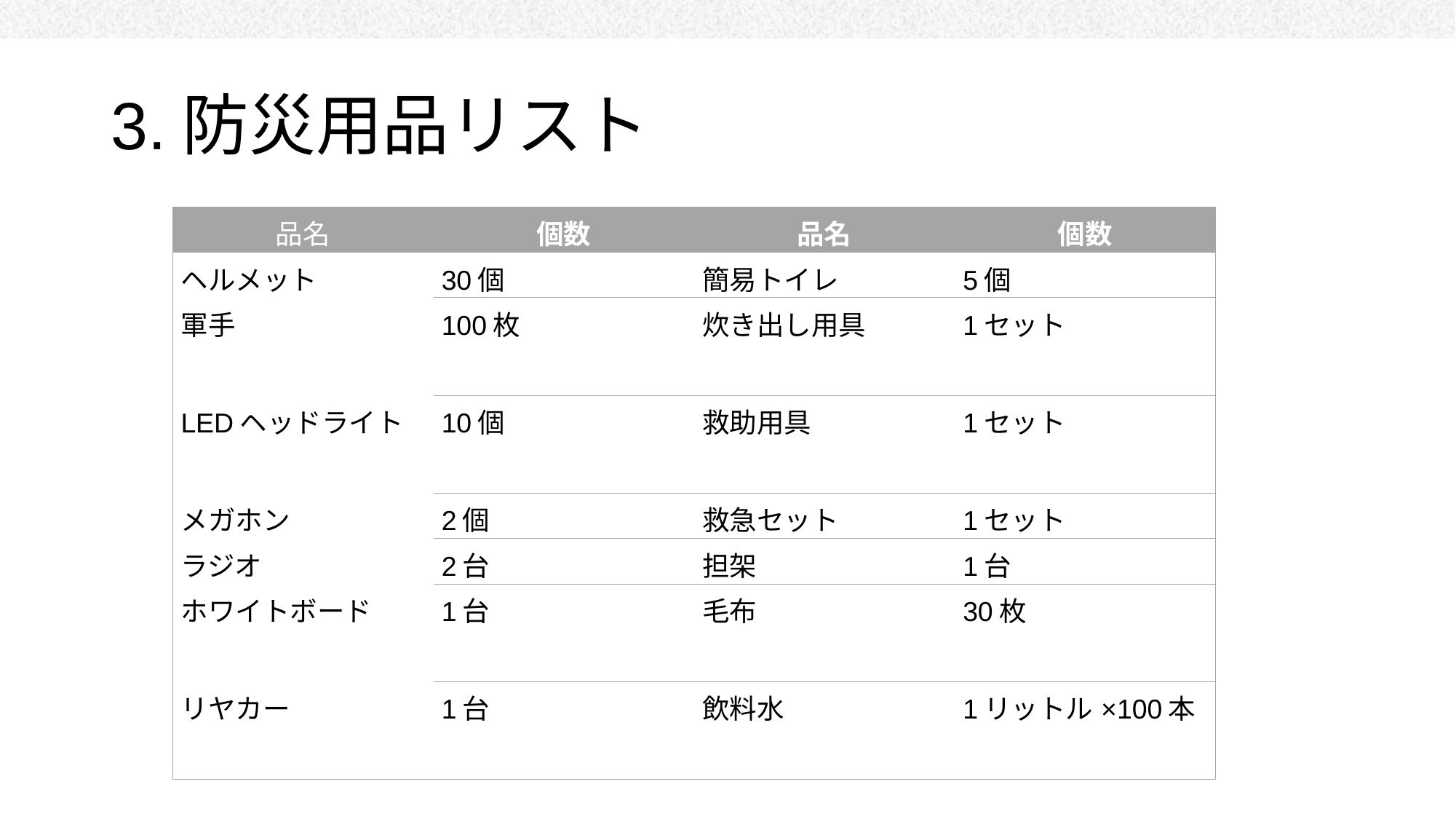

# 3.防災用品リスト
| 品名 | 個数 | 品名 | 個数 |
| --- | --- | --- | --- |
| ヘルメット | 30個 | 簡易トイレ | 5個 |
| 軍手 | 100枚 | 炊き出し用具 | 1セット |
| LEDヘッドライト | 10個 | 救助用具 | 1セット |
| メガホン | 2個 | 救急セット | 1セット |
| ラジオ | 2台 | 担架 | 1台 |
| ホワイトボード | 1台 | 毛布 | 30枚 |
| リヤカー | 1台 | 飲料水 | 1リットル×100本 |